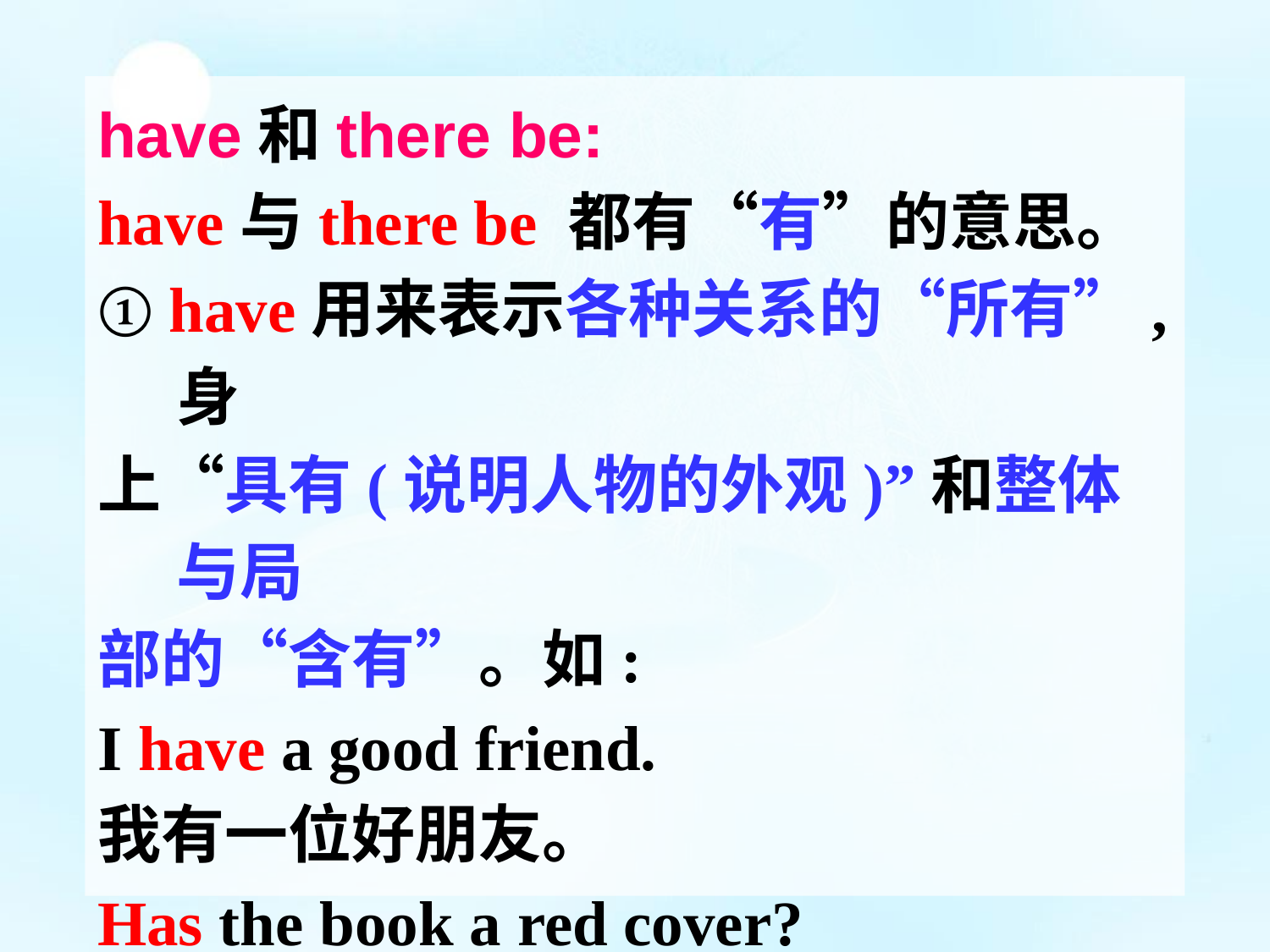

have和there be:
have与there be 都有“有”的意思。
① have用来表示各种关系的“所有”,身
上“具有(说明人物的外观)”和整体与局
部的“含有”。如:
I have a good friend.
我有一位好朋友。
Has the book a red cover?
这本书的封面是红色的吗?